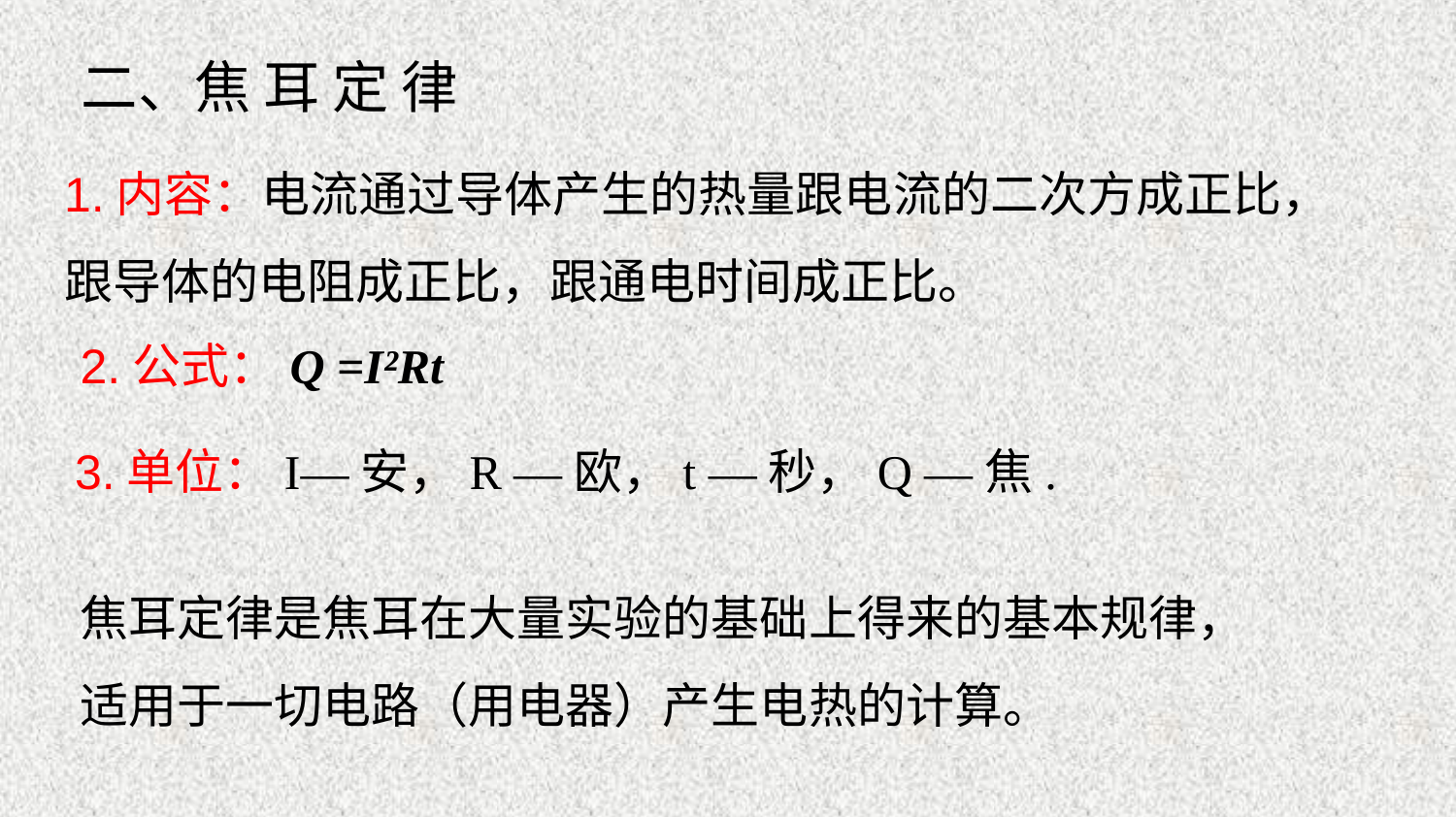

二、焦 耳 定 律
1.内容：电流通过导体产生的热量跟电流的二次方成正比，跟导体的电阻成正比，跟通电时间成正比。
2.公式：Q =I²Rt
3.单位：I—安，R —欧，t —秒，Q —焦.
焦耳定律是焦耳在大量实验的基础上得来的基本规律，适用于一切电路（用电器）产生电热的计算。